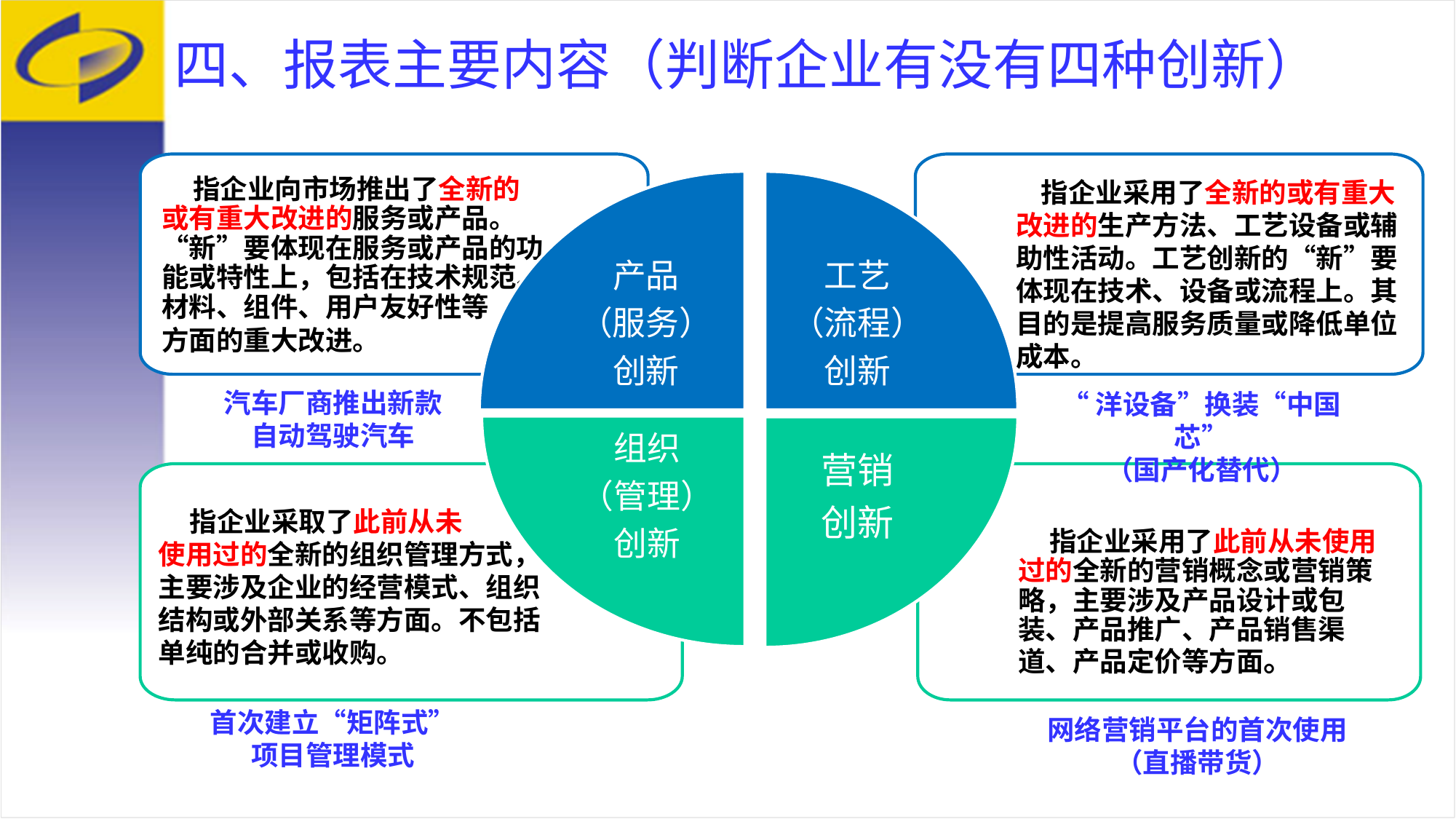

四、报表主要内容（判断企业有没有四种创新）
    指企业向市场推出了全新的或有重大改进的服务或产品。 “新”要体现在服务或产品的功能或特性上，包括在技术规范、材料、组件、用户友好性等
方面的重大改进。
   指企业采用了全新的或有重大改进的生产方法、工艺设备或辅助性活动。工艺创新的“新”要体现在技术、设备或流程上。其目的是提高服务质量或降低单位成本。

产品
（服务）
创新
工艺
（流程）
创新
组织
（管理）
创新
营销
创新
    指企业采用了此前从未使用过的全新的营销概念或营销策略，主要涉及产品设计或包装、产品推广、产品销售渠道、产品定价等方面。

汽车厂商推出新款
自动驾驶汽车
“洋设备”换装“中国芯”
（国产化替代）

    指企业采取了此前从未
使用过的全新的组织管理方式，
主要涉及企业的经营模式、组织
结构或外部关系等方面。不包括
单纯的合并或收购。
首次建立“矩阵式”
项目管理模式
网络营销平台的首次使用
（直播带货）
20